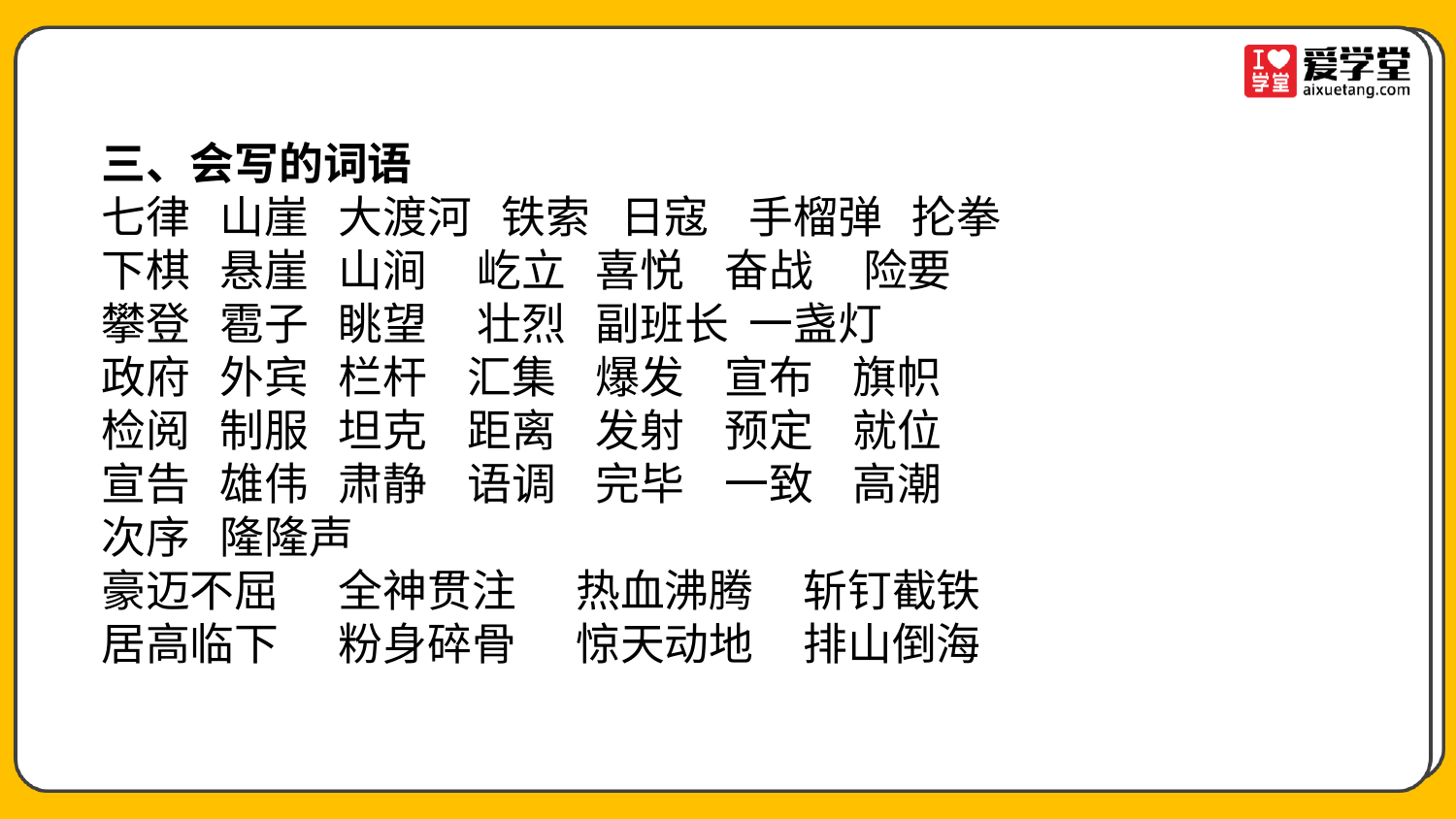

三、会写的词语
七律   山崖   大渡河   铁索   日寇    手榴弹   抡拳
下棋   悬崖   山涧     屹立   喜悦    奋战     险要
攀登   雹子   眺望     壮烈   副班长  一盏灯
政府   外宾   栏杆    汇集    爆发    宣布    旗帜
检阅   制服   坦克    距离    发射    预定    就位
宣告   雄伟   肃静    语调    完毕    一致    高潮
次序   隆隆声
豪迈不屈      全神贯注      热血沸腾     斩钉截铁
居高临下      粉身碎骨      惊天动地     排山倒海